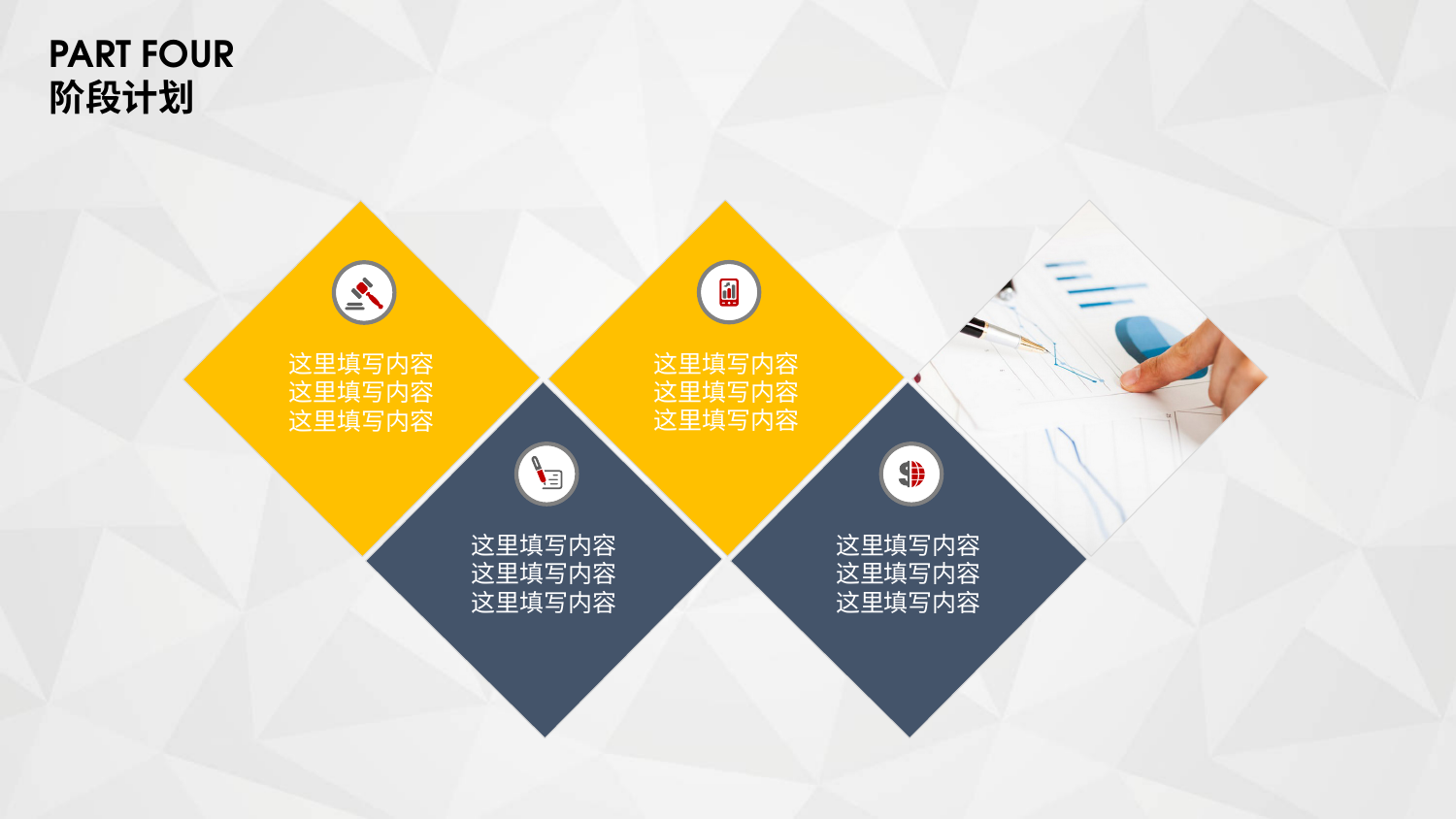

PART FOUR
阶段计划

这里填写内容
这里填写内容
这里填写内容

这里填写内容
这里填写内容
这里填写内容

这里填写内容
这里填写内容
这里填写内容

这里填写内容
这里填写内容
这里填写内容